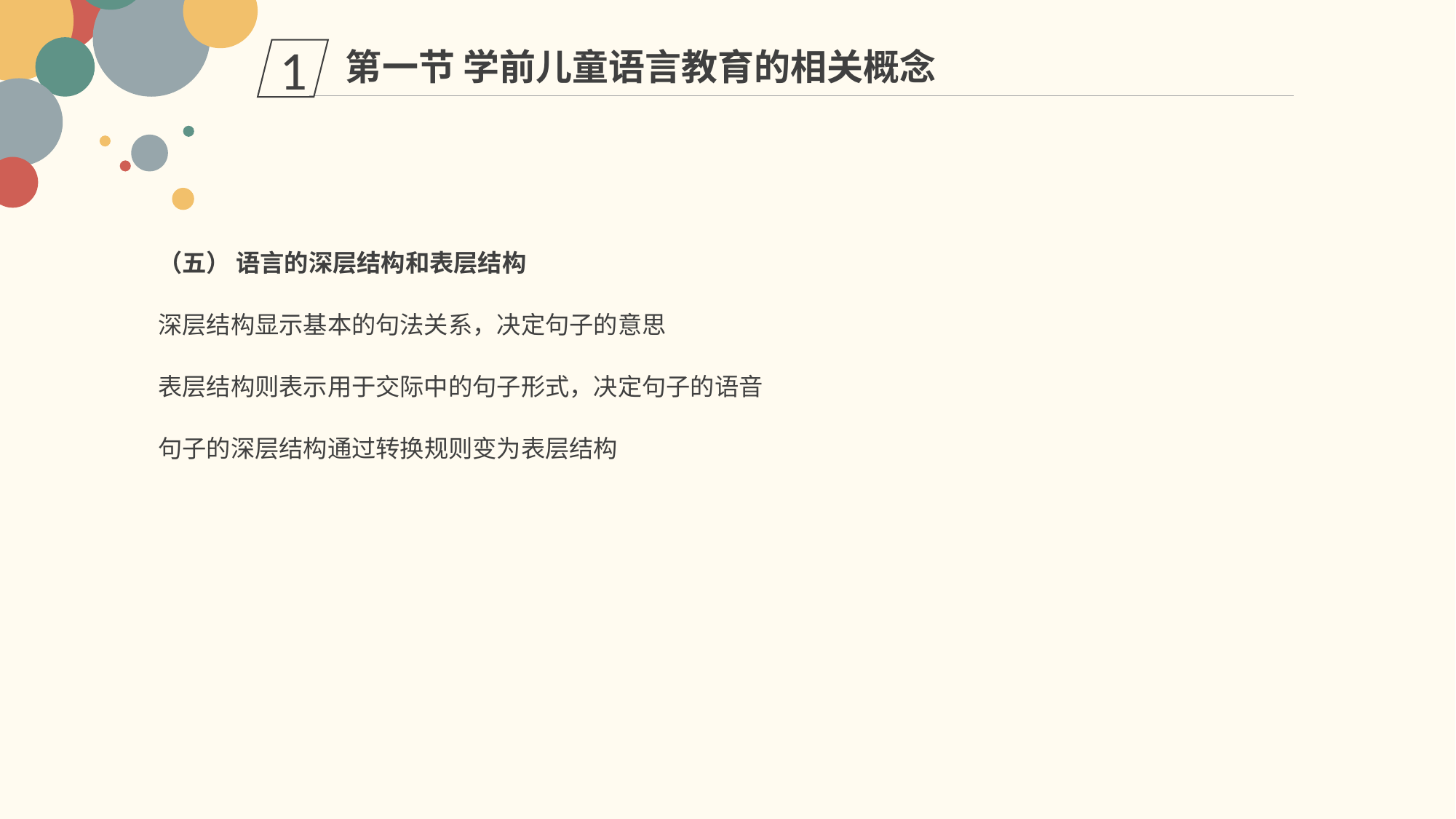

第一节 学前儿童语言教育的相关概念
1
（五） 语言的深层结构和表层结构
深层结构显示基本的句法关系，决定句子的意思
表层结构则表示用于交际中的句子形式，决定句子的语音
句子的深层结构通过转换规则变为表层结构